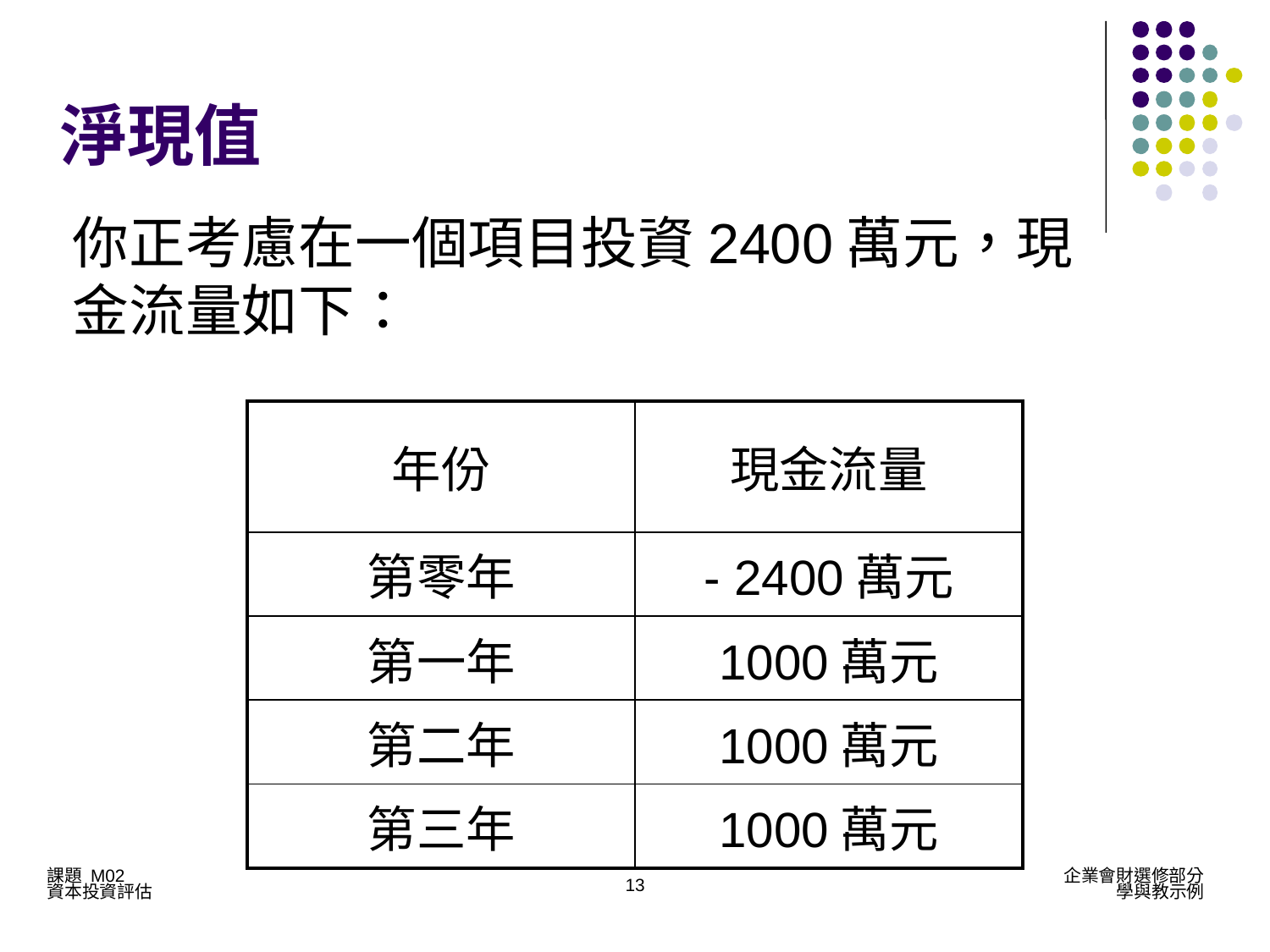

# 淨現值
你正考慮在一個項目投資2400萬元，現金流量如下：
| 年份 | 現金流量 |
| --- | --- |
| 第零年 | - 2400萬元 |
| 第一年 | 1000萬元 |
| 第二年 | 1000萬元 |
| 第三年 | 1000萬元 |
13